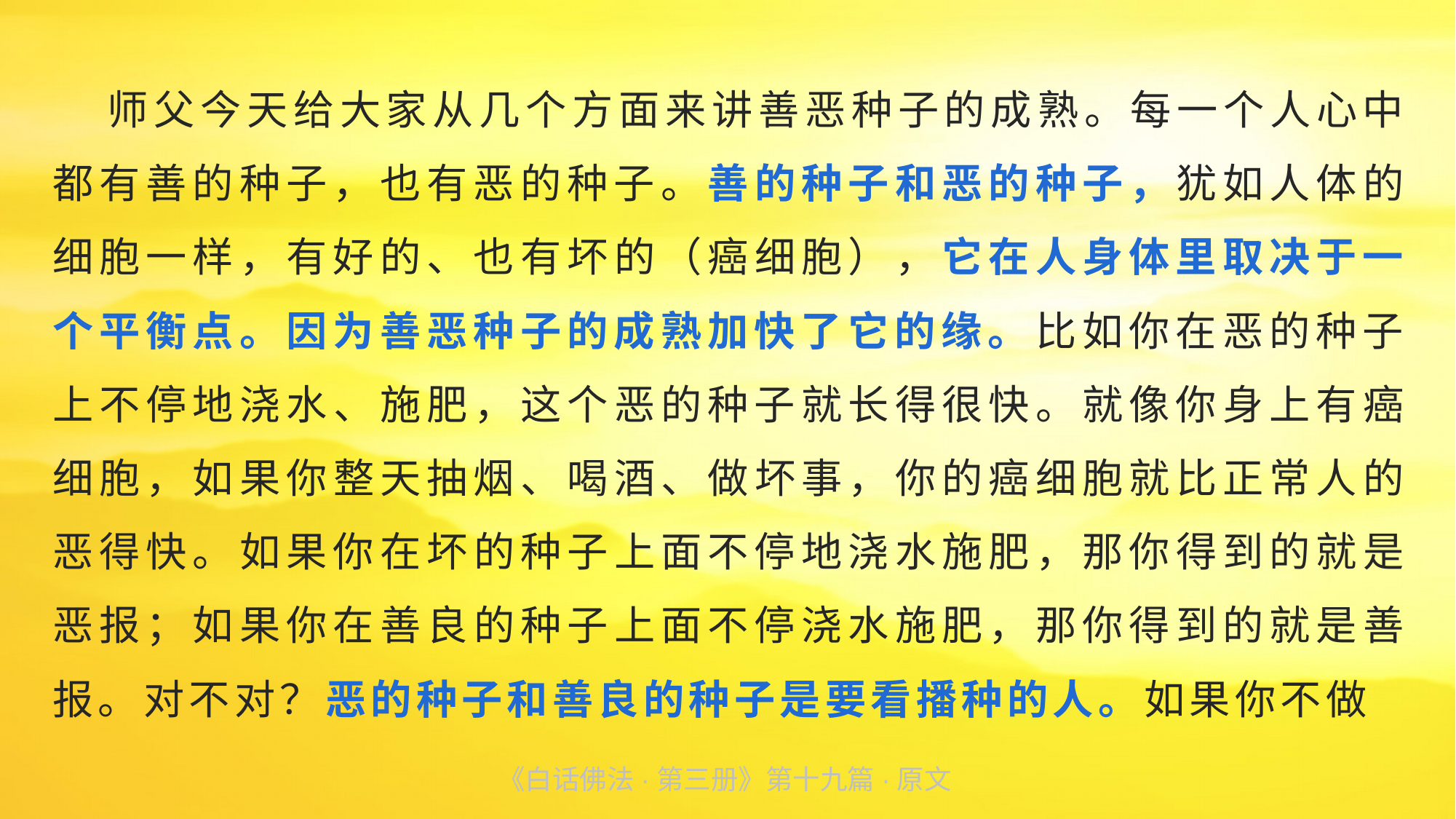

师父今天给大家从几个方面来讲善恶种子的成熟。每一个人心中都有善的种子，也有恶的种子。善的种子和恶的种子，犹如人体的细胞一样，有好的、也有坏的（癌细胞），它在人身体里取决于一个平衡点。因为善恶种子的成熟加快了它的缘。比如你在恶的种子上不停地浇水、施肥，这个恶的种子就长得很快。就像你身上有癌细胞，如果你整天抽烟、喝酒、做坏事，你的癌细胞就比正常人的恶得快。如果你在坏的种子上面不停地浇水施肥，那你得到的就是恶报；如果你在善良的种子上面不停浇水施肥，那你得到的就是善报。对不对？恶的种子和善良的种子是要看播种的人。如果你不做
《白话佛法·第三册》第十九篇·原文